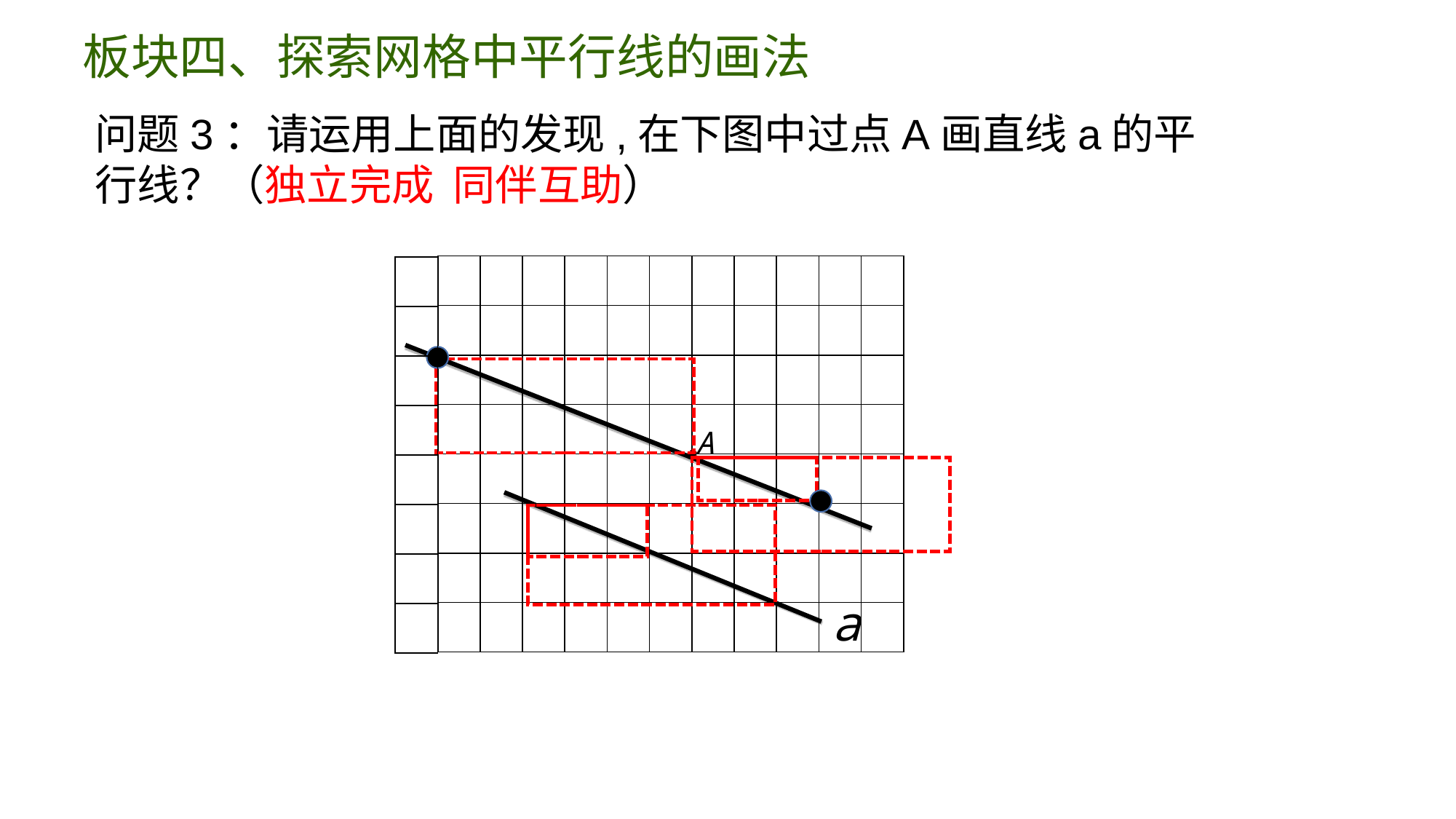

板块四、探索网格中平行线的画法
问题3：请运用上面的发现,在下图中过点A画直线a的平行线？（独立完成  同伴互助）
|  |  |  |  |  |  |  |  |  |  |  |
| --- | --- | --- | --- | --- | --- | --- | --- | --- | --- | --- |
|  |  |  |  |  |  |  |  |  |  |  |
|  |  |  |  |  |  |  |  |  |  |  |
|  |  |  |  |  |  |  |  |  |  |  |
|  |  |  |  |  |  |  |  |  |  |  |
|  |  |  |  |  |  |  |  |  |  |  |
|  |  |  |  |  |  |  |  |  |  |  |
|  |  |  |  |  |  |  |  |  |  |  |
|  |
| --- |
|  |
|  |
|  |
|  |
|  |
|  |
|  |

A

a